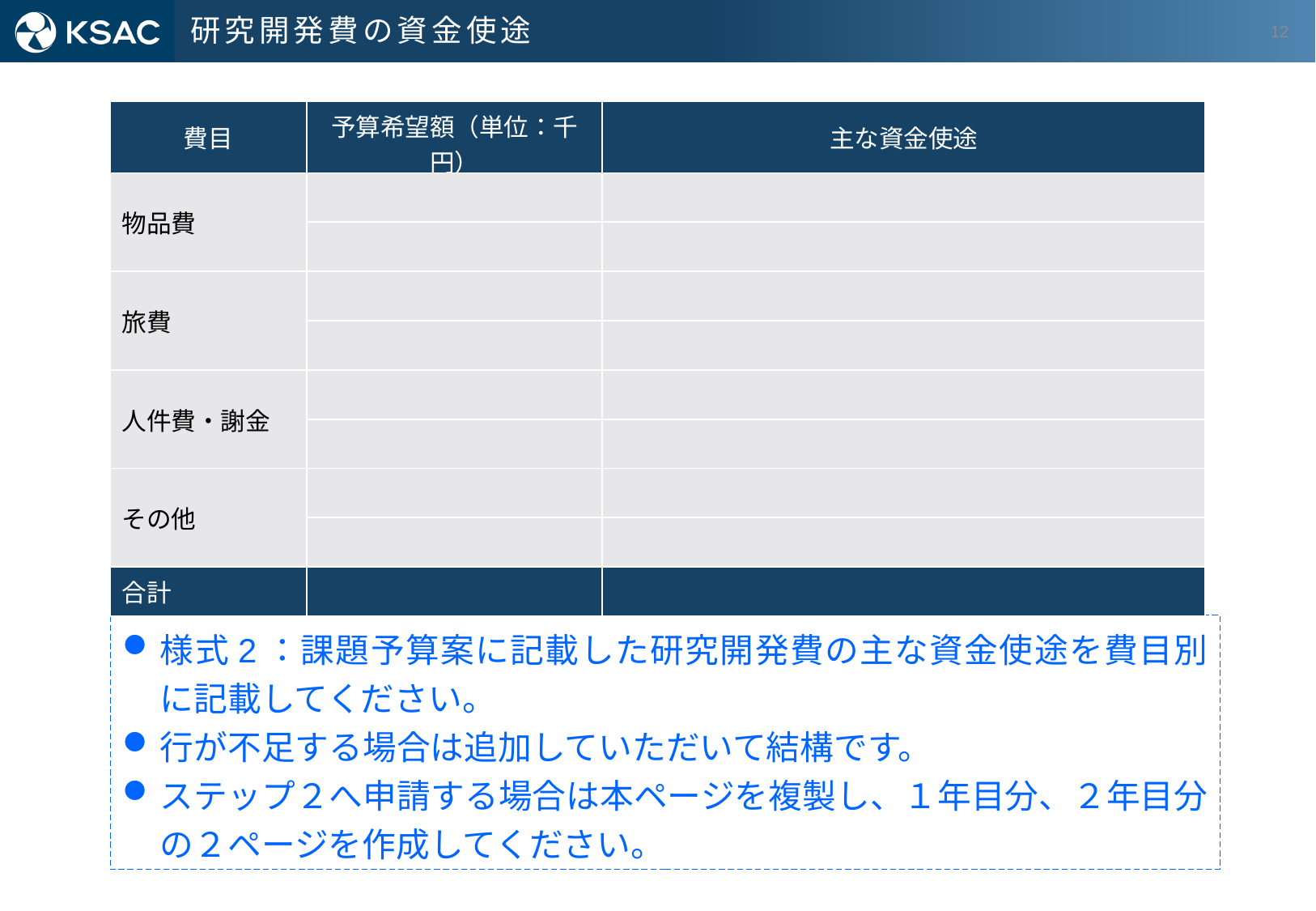

研究開発費の資金使途
12
| 費目 | 予算希望額（単位：千円） | 主な資金使途 |
| --- | --- | --- |
| 物品費 |  |  |
|  |  |  |
| 旅費 |  |  |
|  |  |  |
| 人件費・謝金 |  |  |
|  |  |  |
| その他 |  |  |
|  |  |  |
| 合計 |  |  |
様式2：課題予算案に記載した研究開発費の主な資金使途を費目別に記載してください。
行が不足する場合は追加していただいて結構です。
ステップ２へ申請する場合は本ページを複製し、１年目分、２年目分の２ページを作成してください。